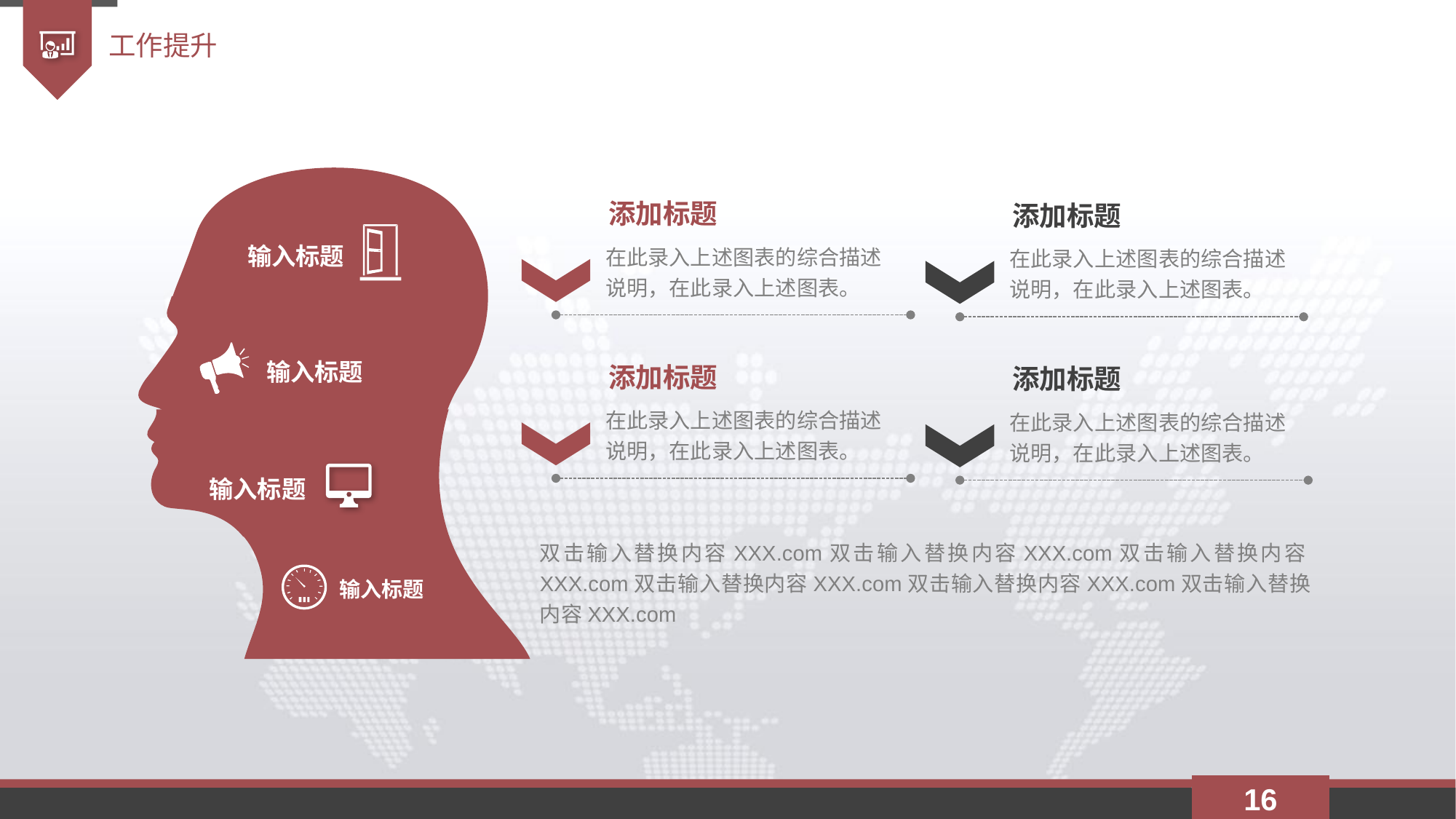

工作提升

添加标题
添加标题

在此录入上述图表的综合描述说明，在此录入上述图表。
在此录入上述图表的综合描述说明，在此录入上述图表。
输入标题

输入标题
添加标题
添加标题
在此录入上述图表的综合描述说明，在此录入上述图表。
在此录入上述图表的综合描述说明，在此录入上述图表。

输入标题
双击输入替换内容XXX.com双击输入替换内容XXX.com双击输入替换内容XXX.com双击输入替换内容XXX.com双击输入替换内容XXX.com双击输入替换内容XXX.com

输入标题

16

延时符